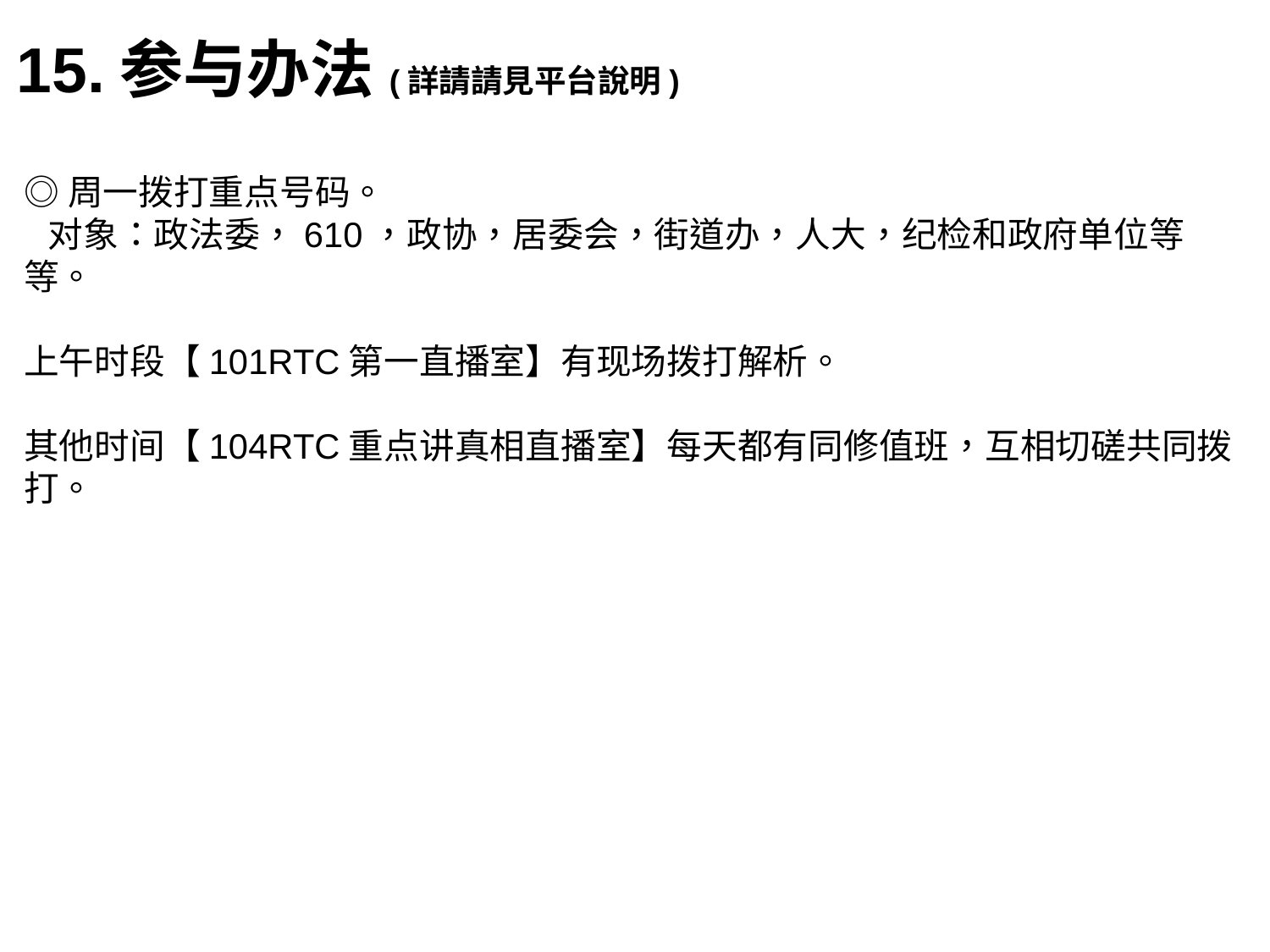

15.参与办法(詳請請見平台說明)
◎周一拨打重点号码。
  对象：政法委，610，政协，居委会，街道办，人大，纪检和政府单位等等。
上午时段【101RTC第一直播室】有现场拨打解析。

其他时间【104RTC重点讲真相直播室】每天都有同修值班，互相切磋共同拨打。